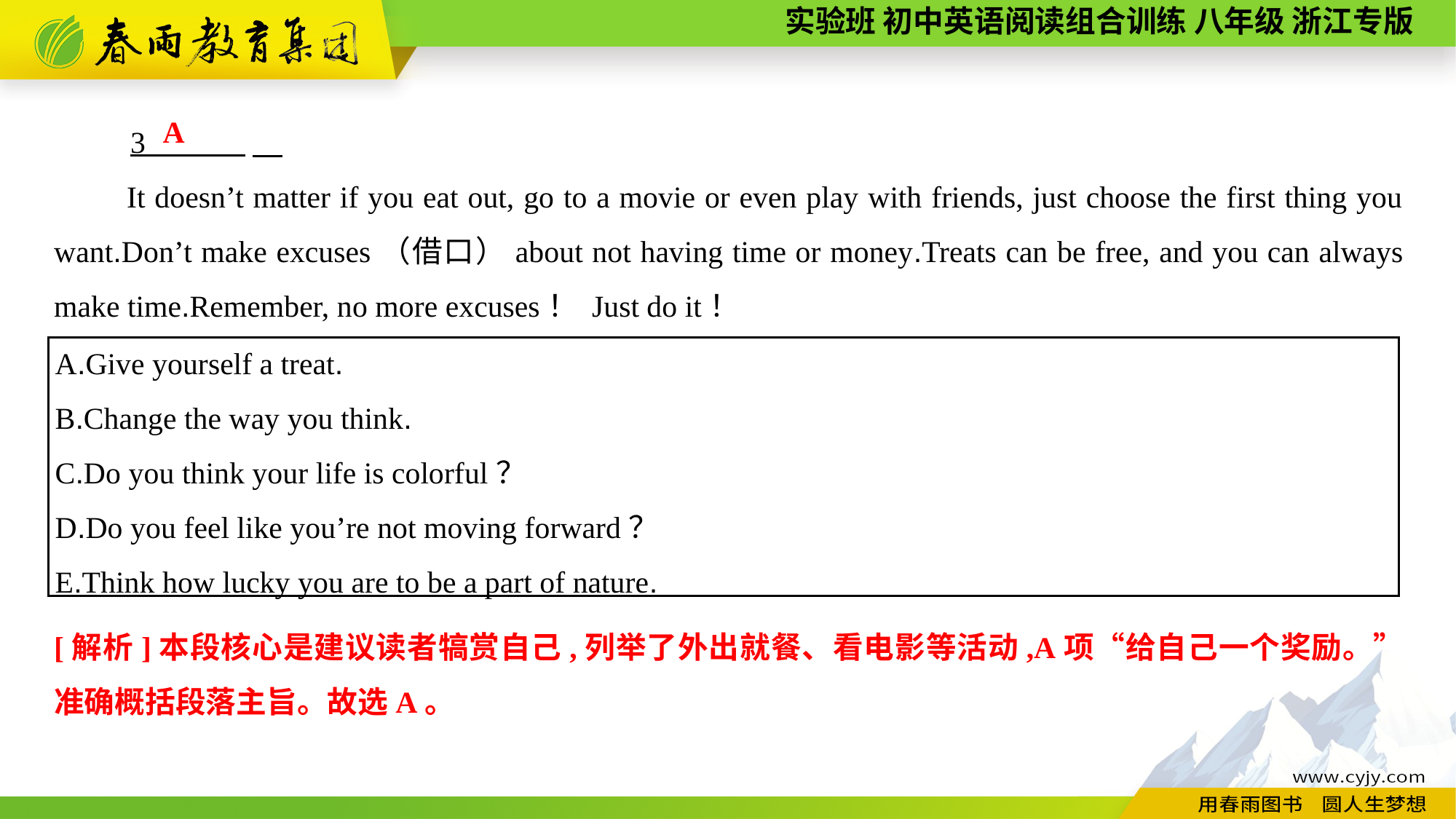

3         .
It doesn’t matter if you eat out, go to a movie or even play with friends, just choose the first thing you want.Don’t make excuses（借口）about not having time or money.Treats can be free, and you can always make time.Remember, no more excuses！ Just do it！
A
A.Give yourself a treat.
B.Change the way you think.
C.Do you think your life is colorful？
D.Do you feel like you’re not moving forward？
E.Think how lucky you are to be a part of nature.

[解析]本段核心是建议读者犒赏自己,列举了外出就餐、看电影等活动,A项“给自己一个奖励。”准确概括段落主旨。故选A。